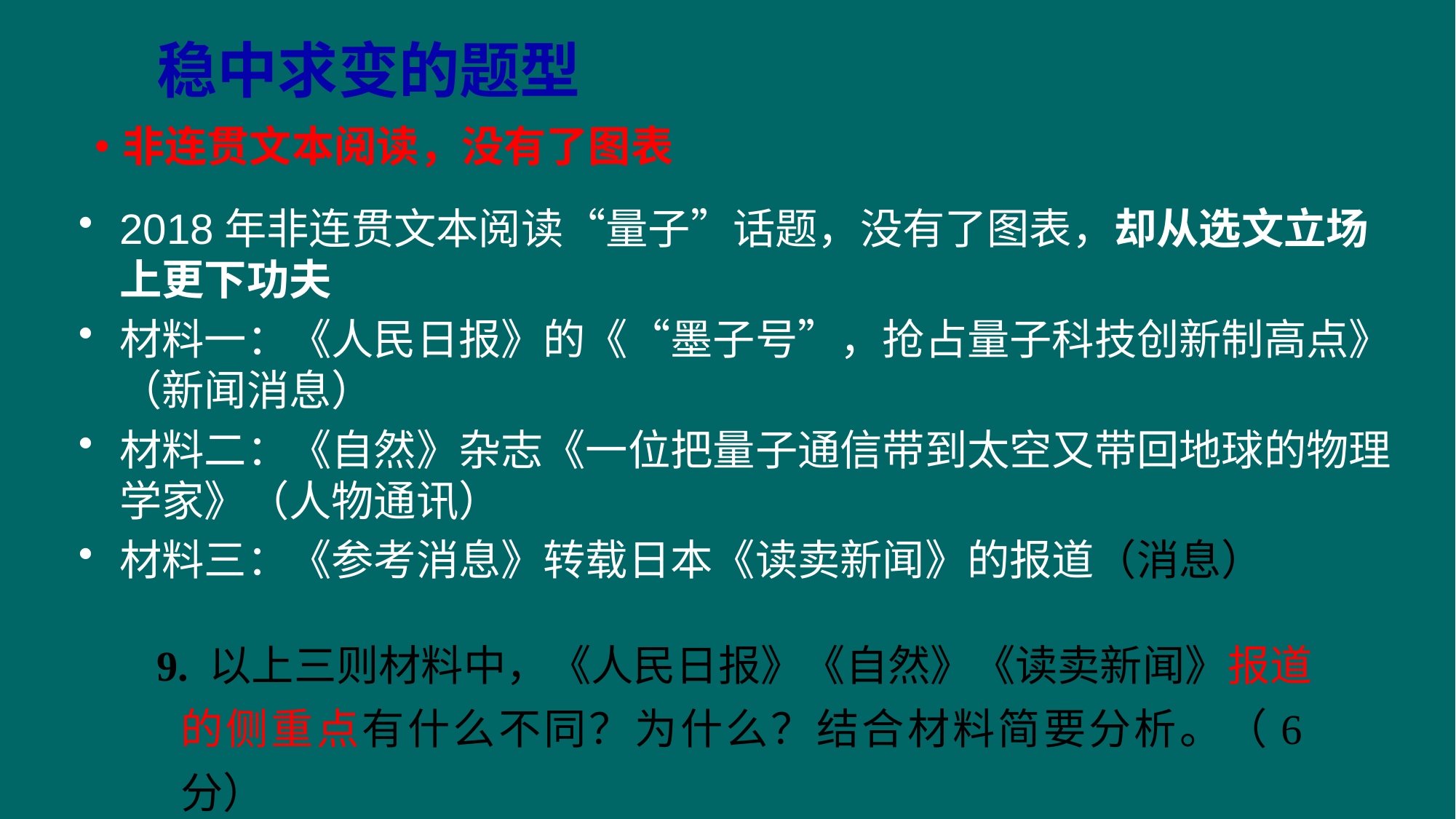

# 稳中求变的题型
非连贯文本阅读，没有了图表
2018年非连贯文本阅读“量子”话题，没有了图表，却从选文立场上更下功夫
材料一：《人民日报》的《“墨子号”，抢占量子科技创新制高点》（新闻消息）
材料二：《自然》杂志《一位把量子通信带到太空又带回地球的物理学家》（人物通讯）
材料三：《参考消息》转载日本《读卖新闻》的报道（消息）
9. 以上三则材料中，《人民日报》《自然》《读卖新闻》报道的侧重点有什么不同？为什么？结合材料简要分析。（6分）